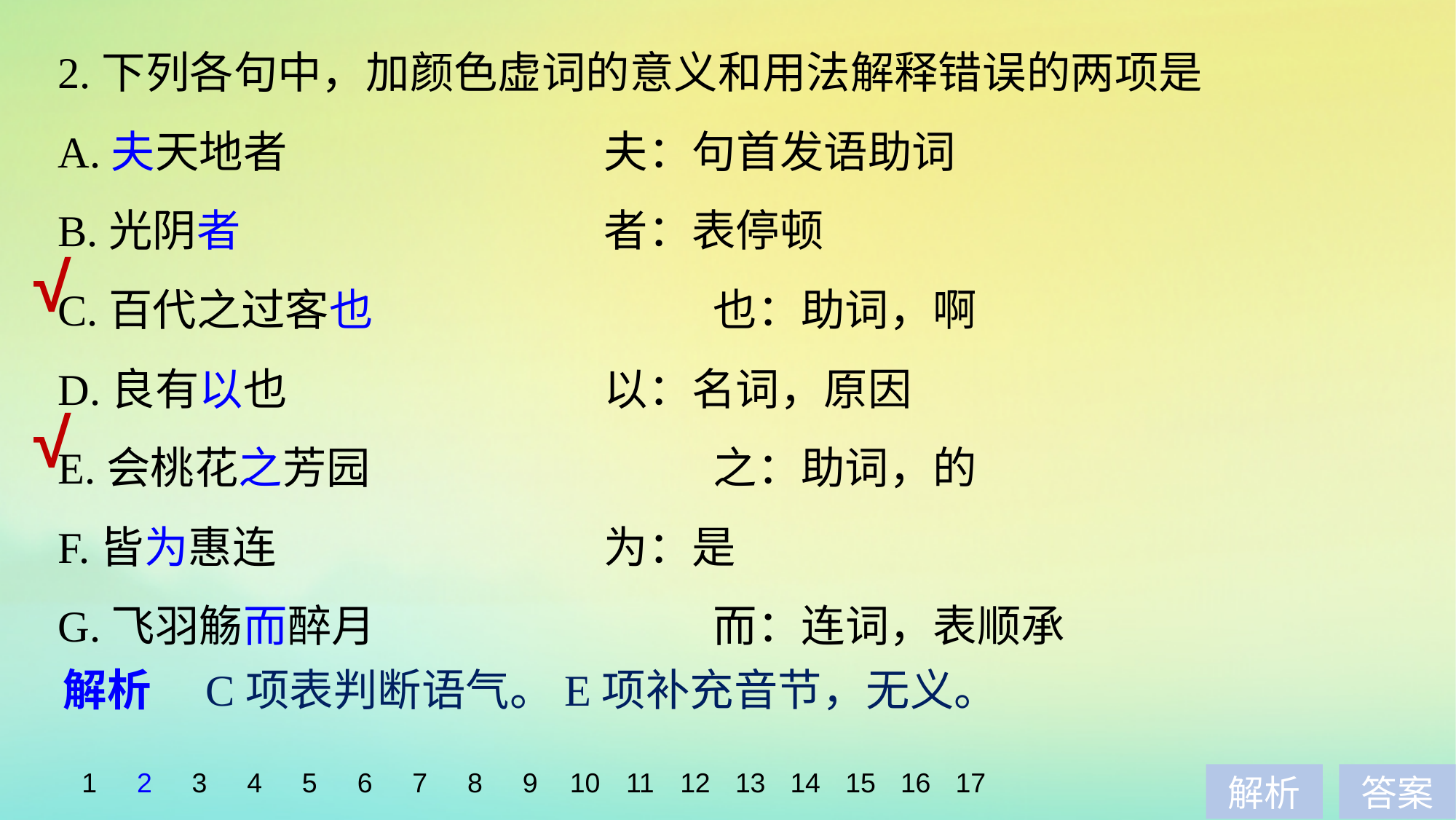

2.下列各句中，加颜色虚词的意义和用法解释错误的两项是
A.夫天地者　　　　　　	夫：句首发语助词
B.光阴者  				者：表停顿
C.百代之过客也  			也：助词，啊
D.良有以也   			以：名词，原因
E.会桃花之芳园  			之：助词，的
F.皆为惠连  			为：是
G.飞羽觞而醉月  			而：连词，表顺承
√
√
解析　C项表判断语气。E项补充音节，无义。
1
2
3
4
5
6
7
8
9
10
11
12
13
14
15
16
17
解析
答案